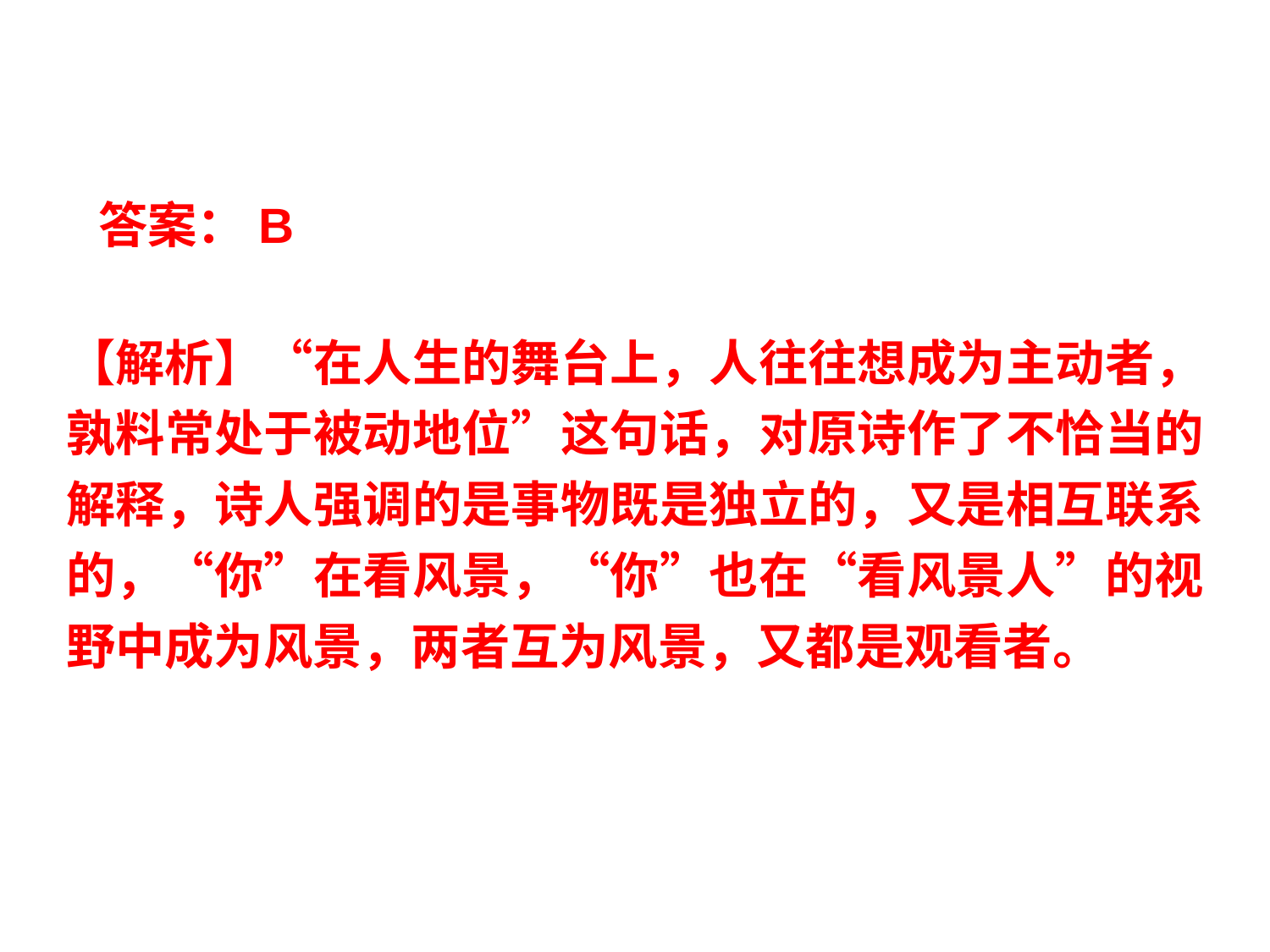

答案：B
【解析】“在人生的舞台上，人往往想成为主动者，孰料常处于被动地位”这句话，对原诗作了不恰当的解释，诗人强调的是事物既是独立的，又是相互联系的，“你”在看风景，“你”也在“看风景人”的视野中成为风景，两者互为风景，又都是观看者。